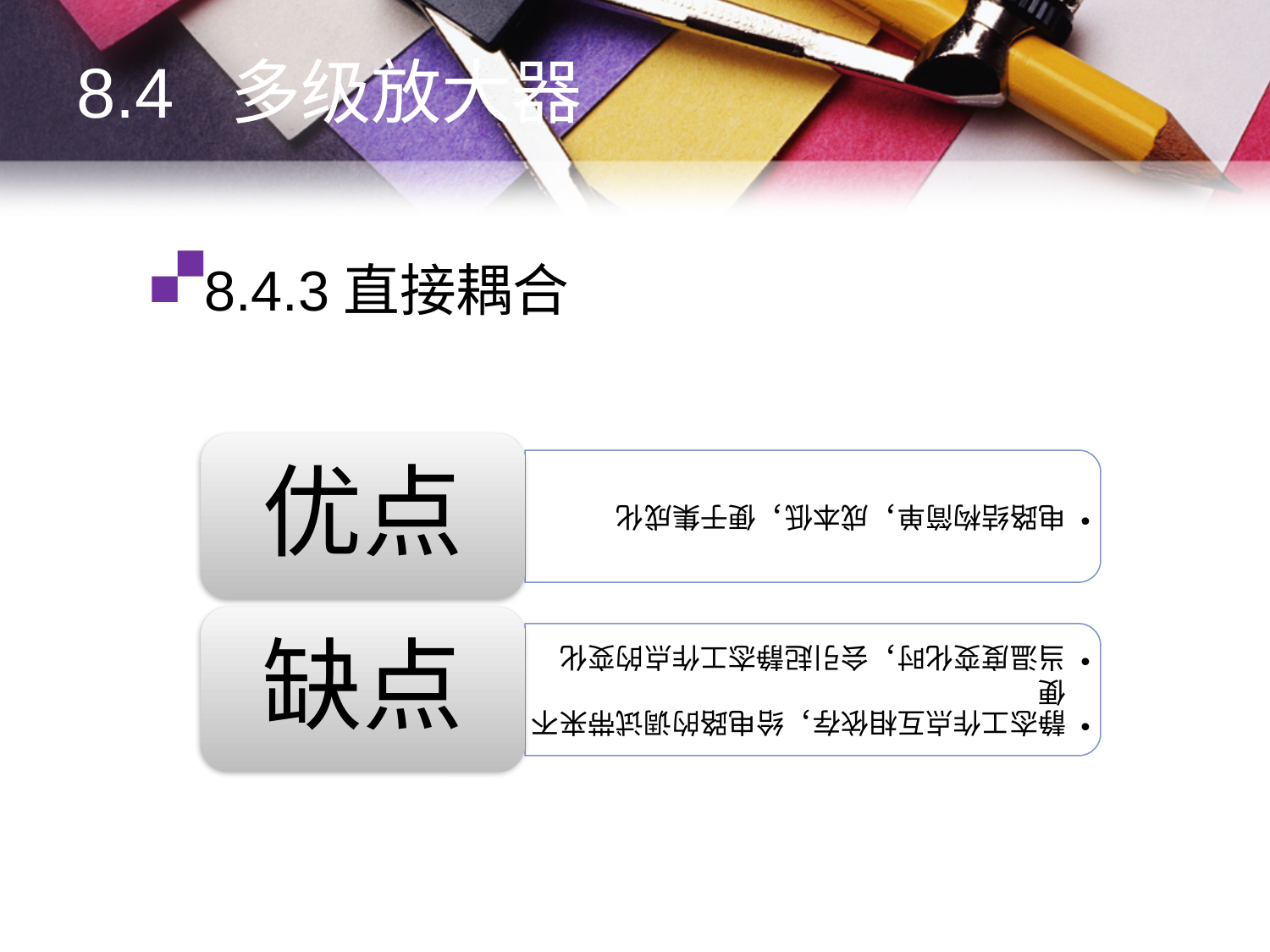

8.4  多级放大器
# 8.4.3直接耦合
电路结构简单，成本低，便于集成化
优点
静态工作点互相依存，给电路的调试带来不便
当温度变化时，会引起静态工作点的变化
缺点